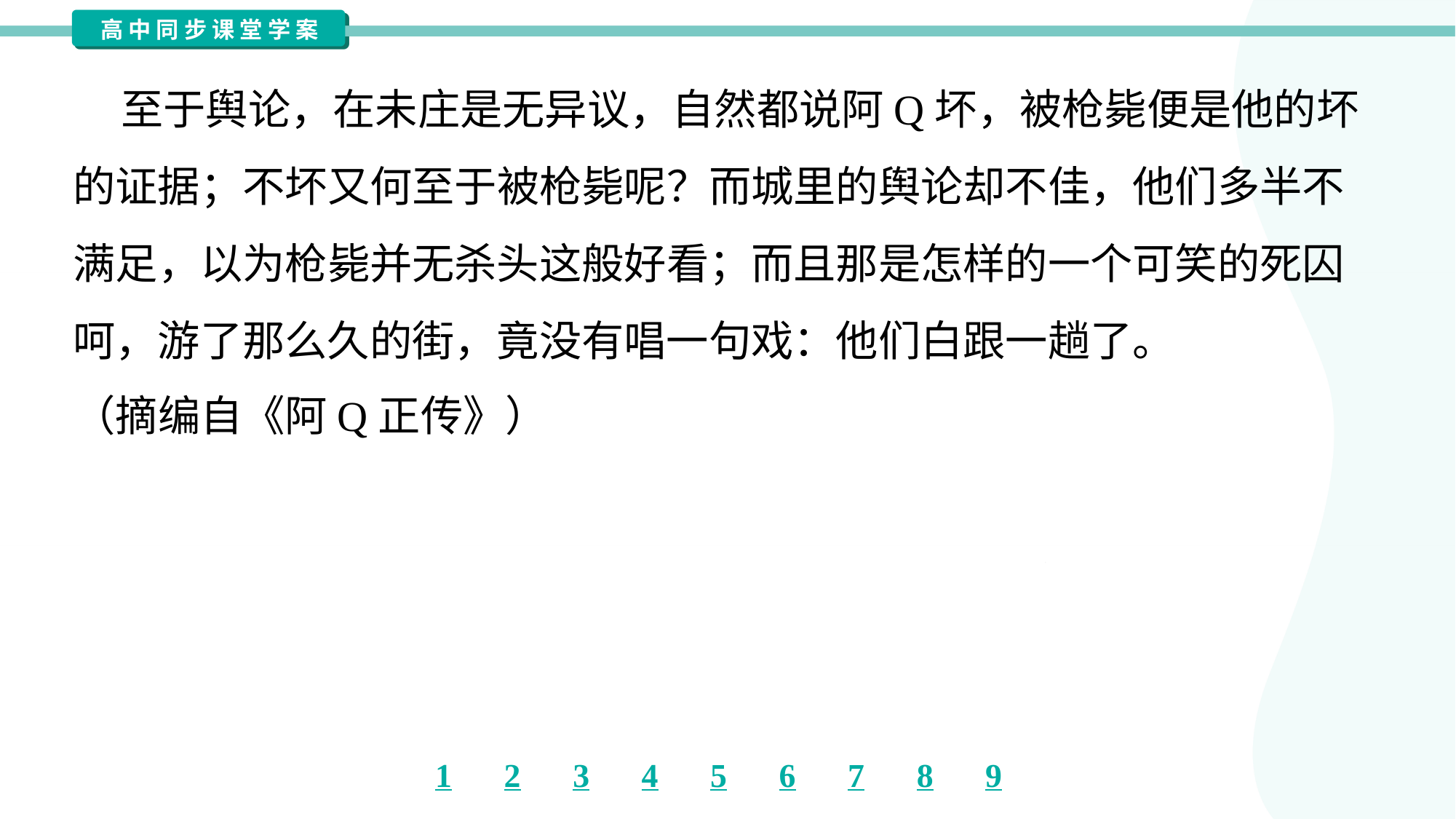

至于舆论，在未庄是无异议，自然都说阿Q坏，被枪毙便是他的坏
的证据；不坏又何至于被枪毙呢？而城里的舆论却不佳，他们多半不
满足，以为枪毙并无杀头这般好看；而且那是怎样的一个可笑的死囚
呵，游了那么久的街，竟没有唱一句戏：他们白跟一趟了。
（摘编自《阿Q正传》）#1.1.1.34